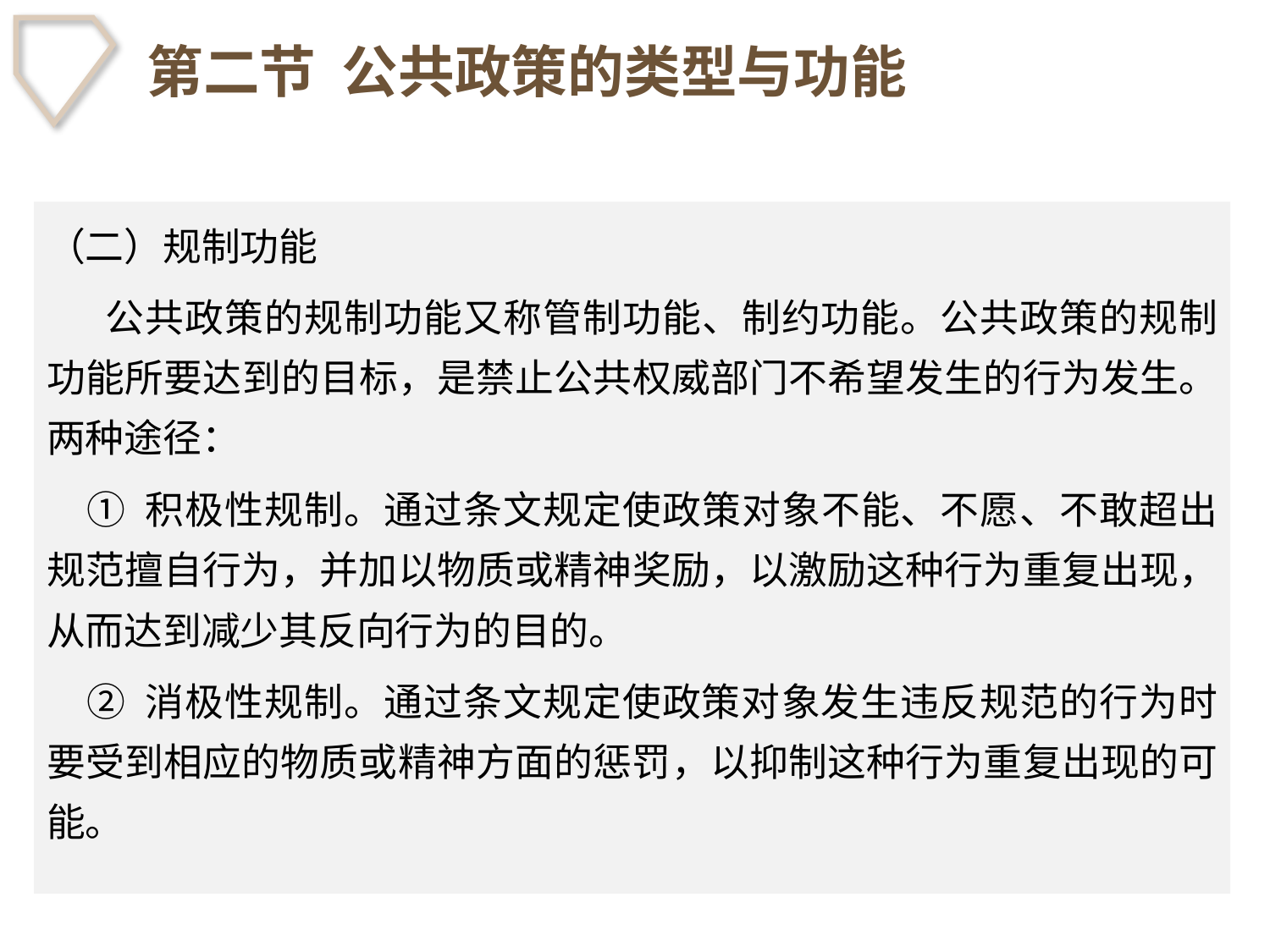

# 第二节  公共政策的类型与功能
（二）规制功能
　  公共政策的规制功能又称管制功能、制约功能。公共政策的规制功能所要达到的目标，是禁止公共权威部门不希望发生的行为发生。两种途径：
    ① 积极性规制。通过条文规定使政策对象不能、不愿、不敢超出规范擅自行为，并加以物质或精神奖励，以激励这种行为重复出现，从而达到减少其反向行为的目的。
    ② 消极性规制。通过条文规定使政策对象发生违反规范的行为时要受到相应的物质或精神方面的惩罚，以抑制这种行为重复出现的可能。